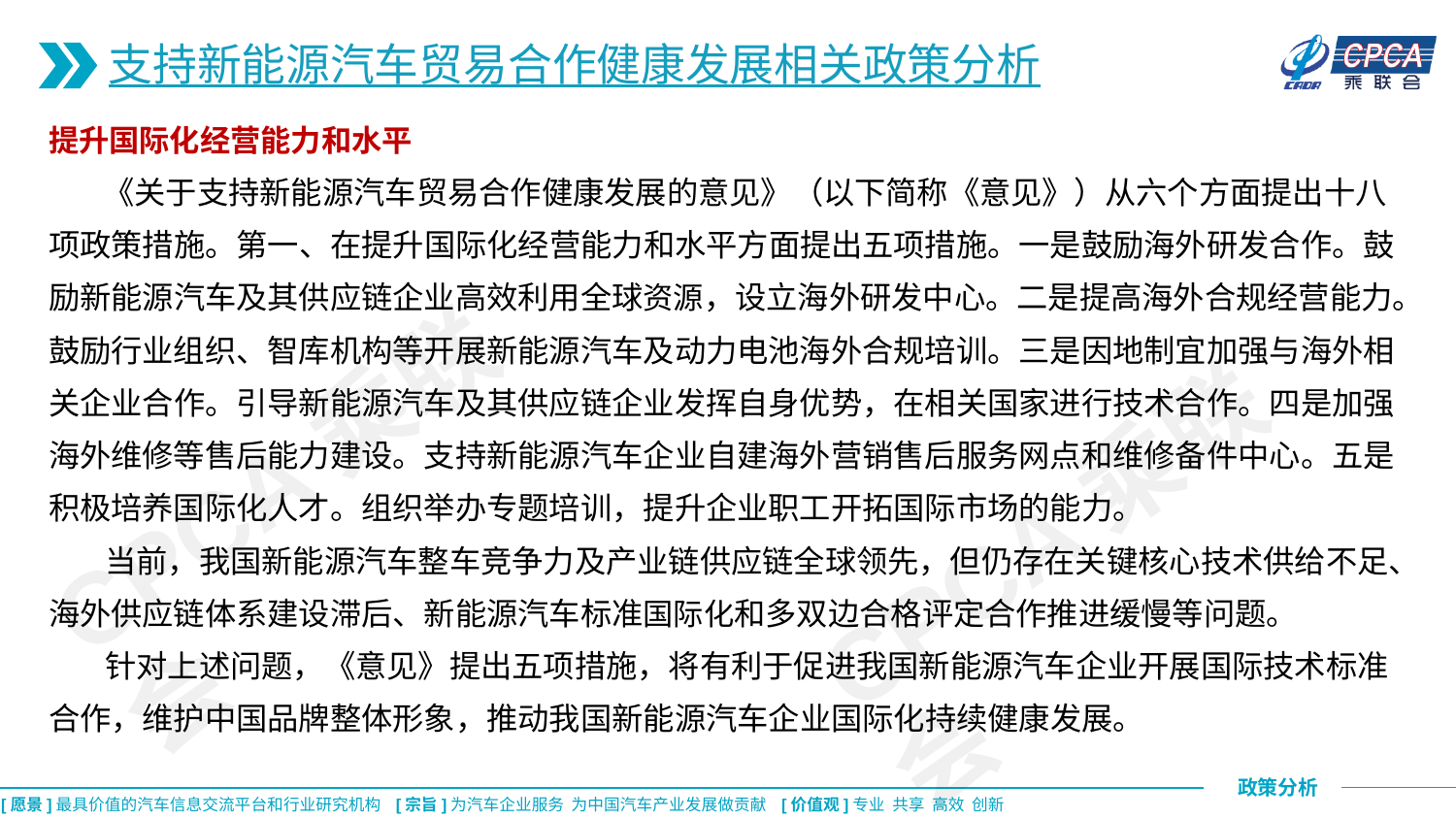

支持新能源汽车贸易合作健康发展相关政策分析
提升国际化经营能力和水平
       《关于支持新能源汽车贸易合作健康发展的意见》（以下简称《意见》）从六个方面提出十八项政策措施。第一、在提升国际化经营能力和水平方面提出五项措施。一是鼓励海外研发合作。鼓励新能源汽车及其供应链企业高效利用全球资源，设立海外研发中心。二是提高海外合规经营能力。鼓励行业组织、智库机构等开展新能源汽车及动力电池海外合规培训。三是因地制宜加强与海外相关企业合作。引导新能源汽车及其供应链企业发挥自身优势，在相关国家进行技术合作。四是加强海外维修等售后能力建设。支持新能源汽车企业自建海外营销售后服务网点和维修备件中心。五是积极培养国际化人才。组织举办专题培训，提升企业职工开拓国际市场的能力。
       当前，我国新能源汽车整车竞争力及产业链供应链全球领先，但仍存在关键核心技术供给不足、海外供应链体系建设滞后、新能源汽车标准国际化和多双边合格评定合作推进缓慢等问题。
       针对上述问题，《意见》提出五项措施，将有利于促进我国新能源汽车企业开展国际技术标准合作，维护中国品牌整体形象，推动我国新能源汽车企业国际化持续健康发展。
CPCA乘联会
CPCA乘联会